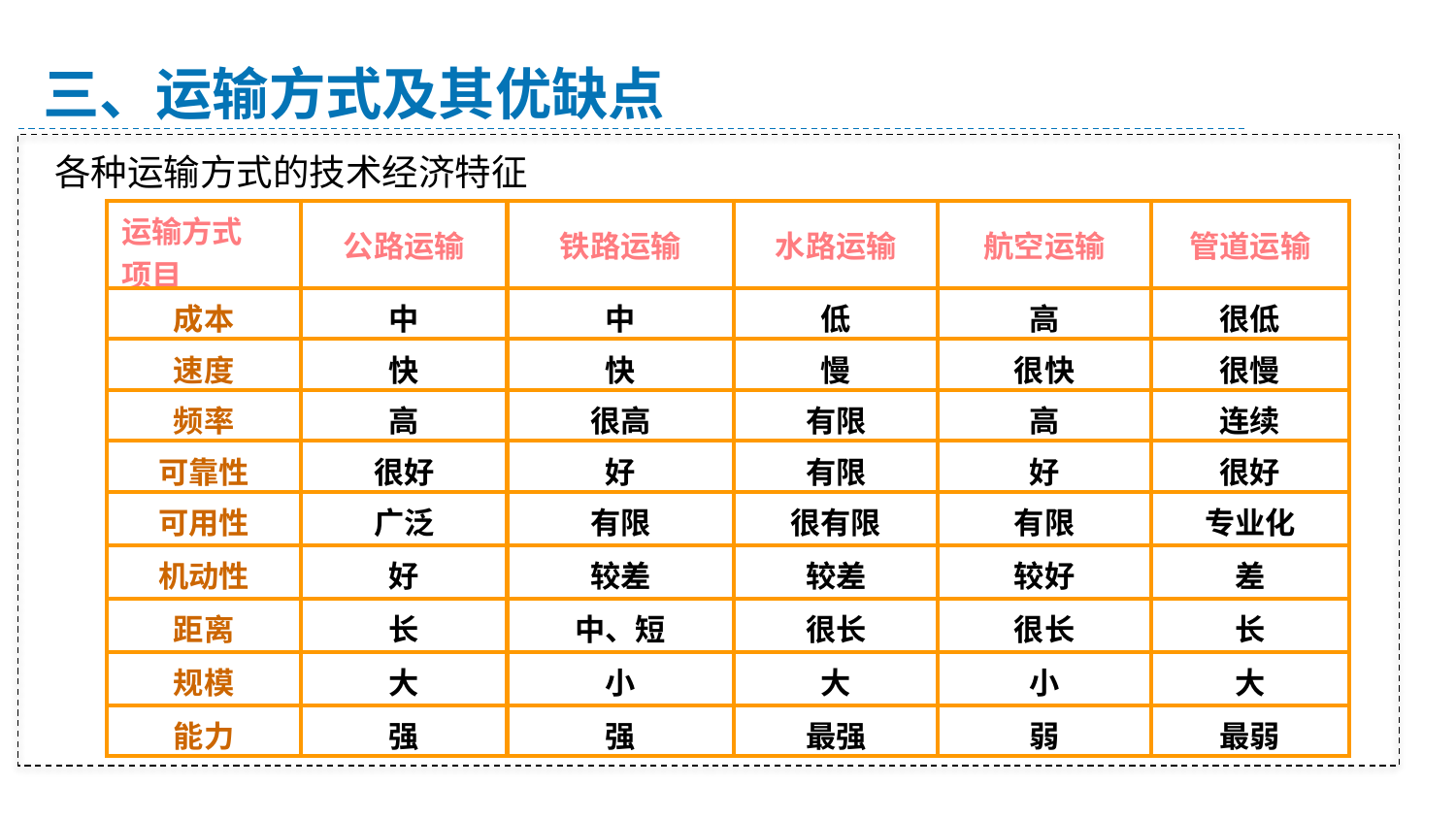

三、运输方式及其优缺点

各种运输方式的技术经济特征
| 运输方式 项目 | 公路运输 | 铁路运输 | 水路运输 | 航空运输 | 管道运输 |
| --- | --- | --- | --- | --- | --- |
| 成本 | 中 | 中 | 低 | 高 | 很低 |
| 速度 | 快 | 快 | 慢 | 很快 | 很慢 |
| 频率 | 高 | 很高 | 有限 | 高 | 连续 |
| 可靠性 | 很好 | 好 | 有限 | 好 | 很好 |
| 可用性 | 广泛 | 有限 | 很有限 | 有限 | 专业化 |
| 机动性 | 好 | 较差 | 较差 | 较好 | 差 |
| 距离 | 长 | 中、短 | 很长 | 很长 | 长 |
| 规模 | 大 | 小 | 大 | 小 | 大 |
| 能力 | 强 | 强 | 最强 | 弱 | 最弱 |